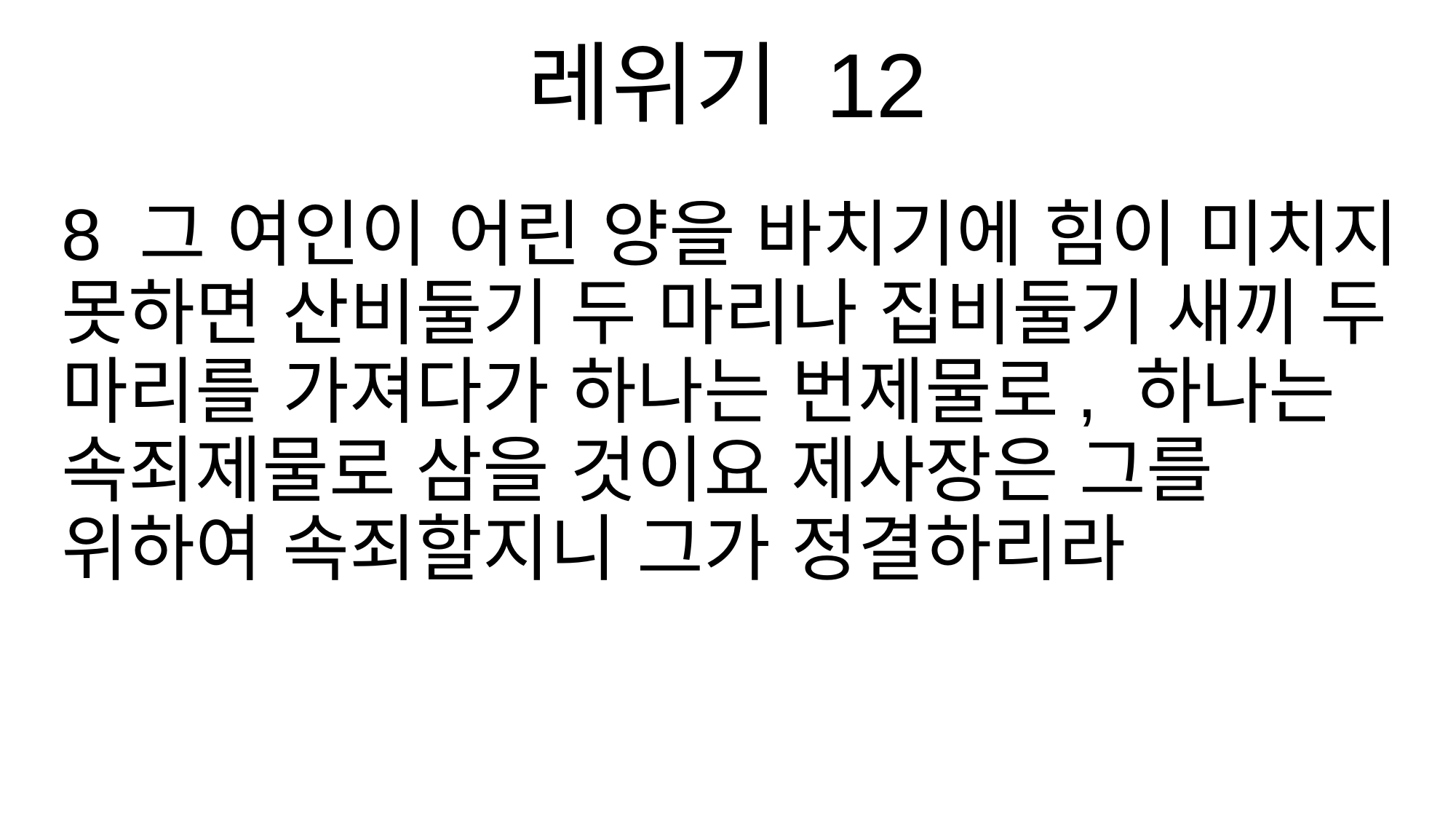

레위기 12
8 그 여인이 어린 양을 바치기에 힘이 미치지 못하면 산비둘기 두 마리나 집비둘기 새끼 두 마리를 가져다가 하나는 번제물로, 하나는 속죄제물로 삼을 것이요 제사장은 그를 위하여 속죄할지니 그가 정결하리라